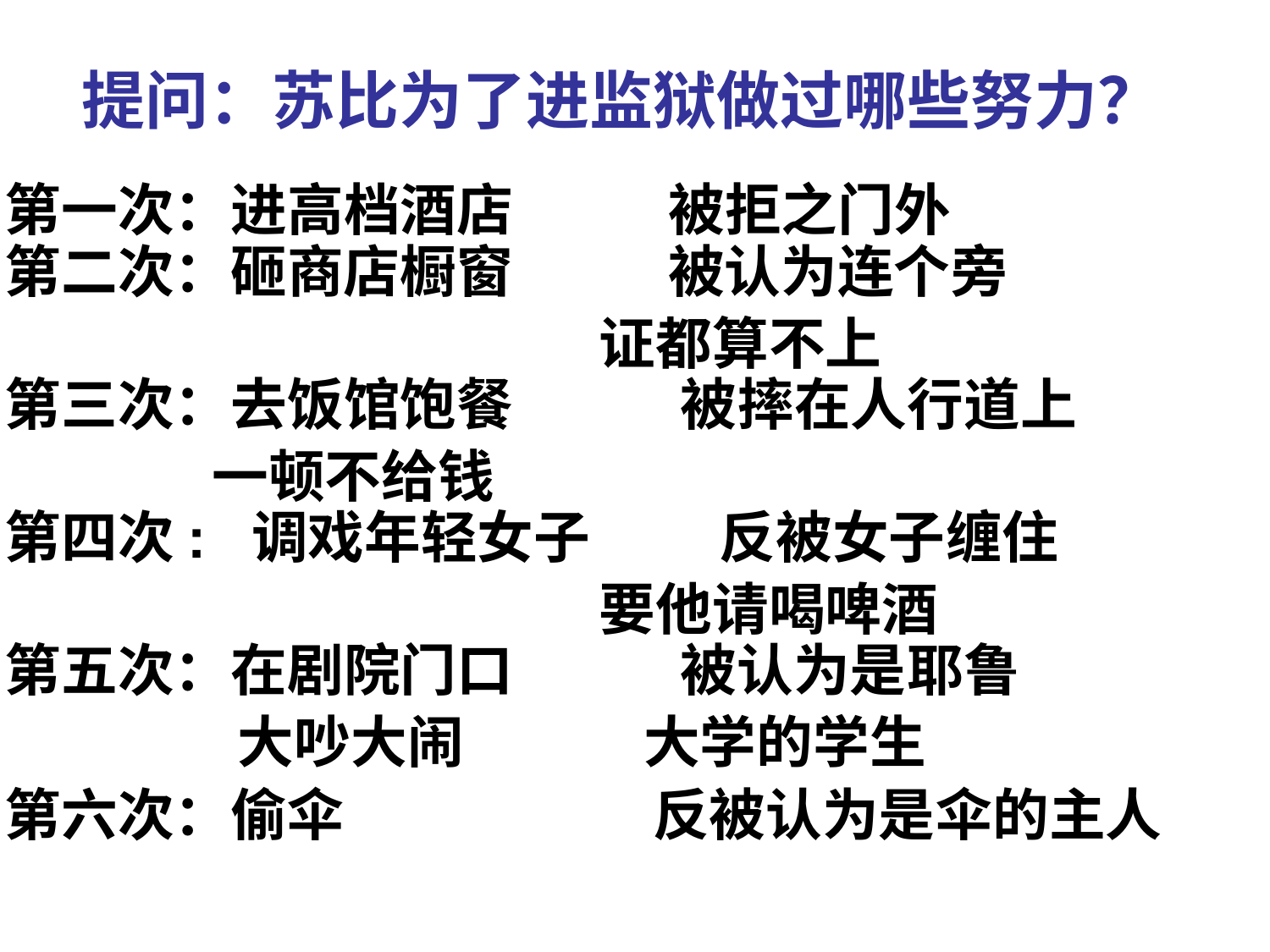

# 提问：苏比为了进监狱做过哪些努力？
第一次：进高档酒店            被拒之门外 
第二次：砸商店橱窗            被认为连个旁
                                             证都算不上 
第三次：去饭馆饱餐             被摔在人行道上
               一顿不给钱      
第四次:  调戏年轻女子          反被女子缠住
                                             要他请喝啤酒 
第五次：在剧院门口             被认为是耶鲁
                 大吵大闹              大学的学生
第六次：偷伞                        反被认为是伞的主人